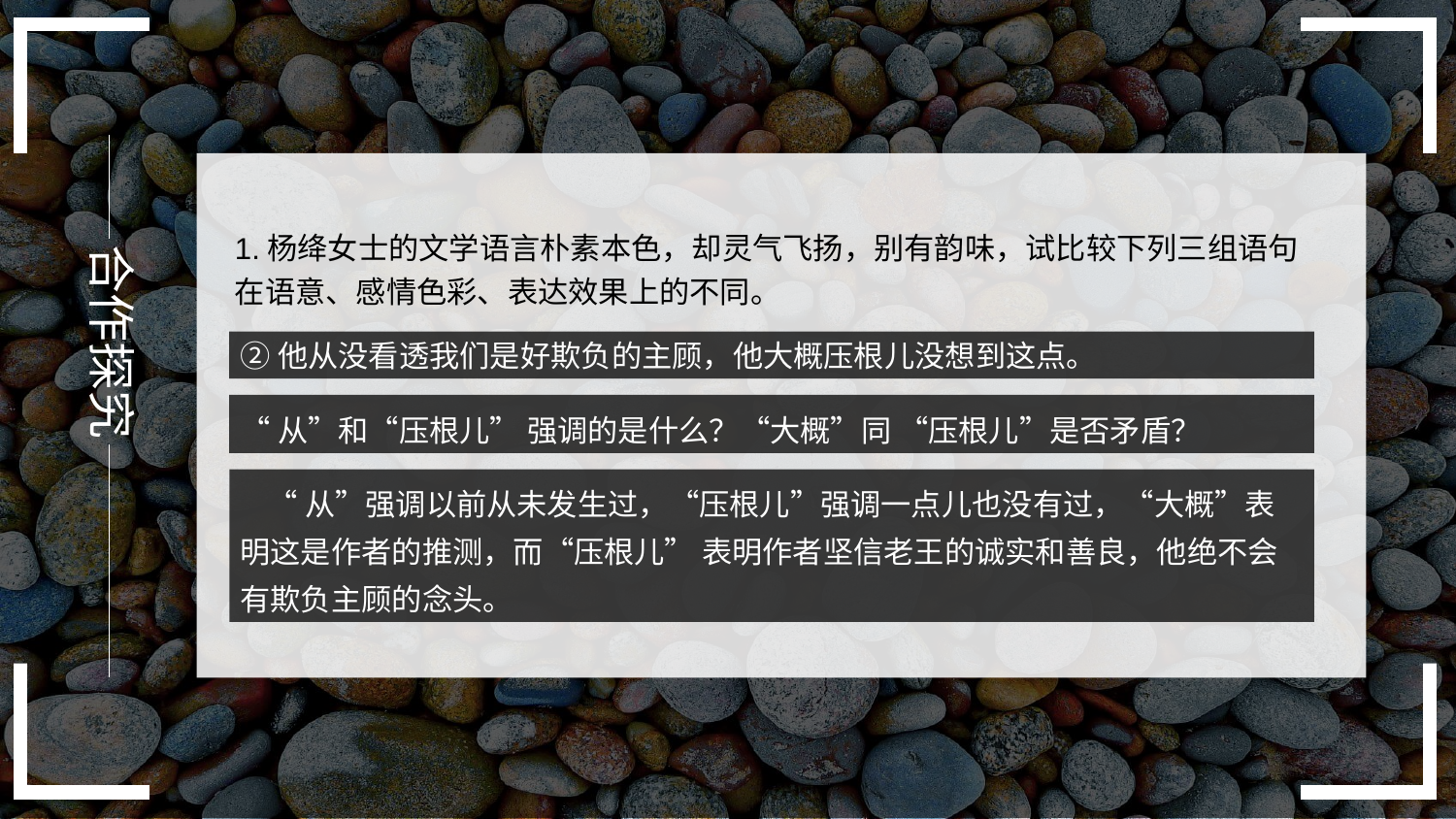

合作探究

1.杨绛女士的文学语言朴素本色，却灵气飞扬，别有韵味，试比较下列三组语句在语意、感情色彩、表达效果上的不同。
②他从没看透我们是好欺负的主顾，他大概压根儿没想到这点。
“从”和“压根儿” 强调的是什么？“大概”同 “压根儿”是否矛盾？
    “从”强调以前从未发生过，“压根儿”强调一点儿也没有过，“大概”表明这是作者的推测，而“压根儿” 表明作者坚信老王的诚实和善良，他绝不会有欺负主顾的念头。